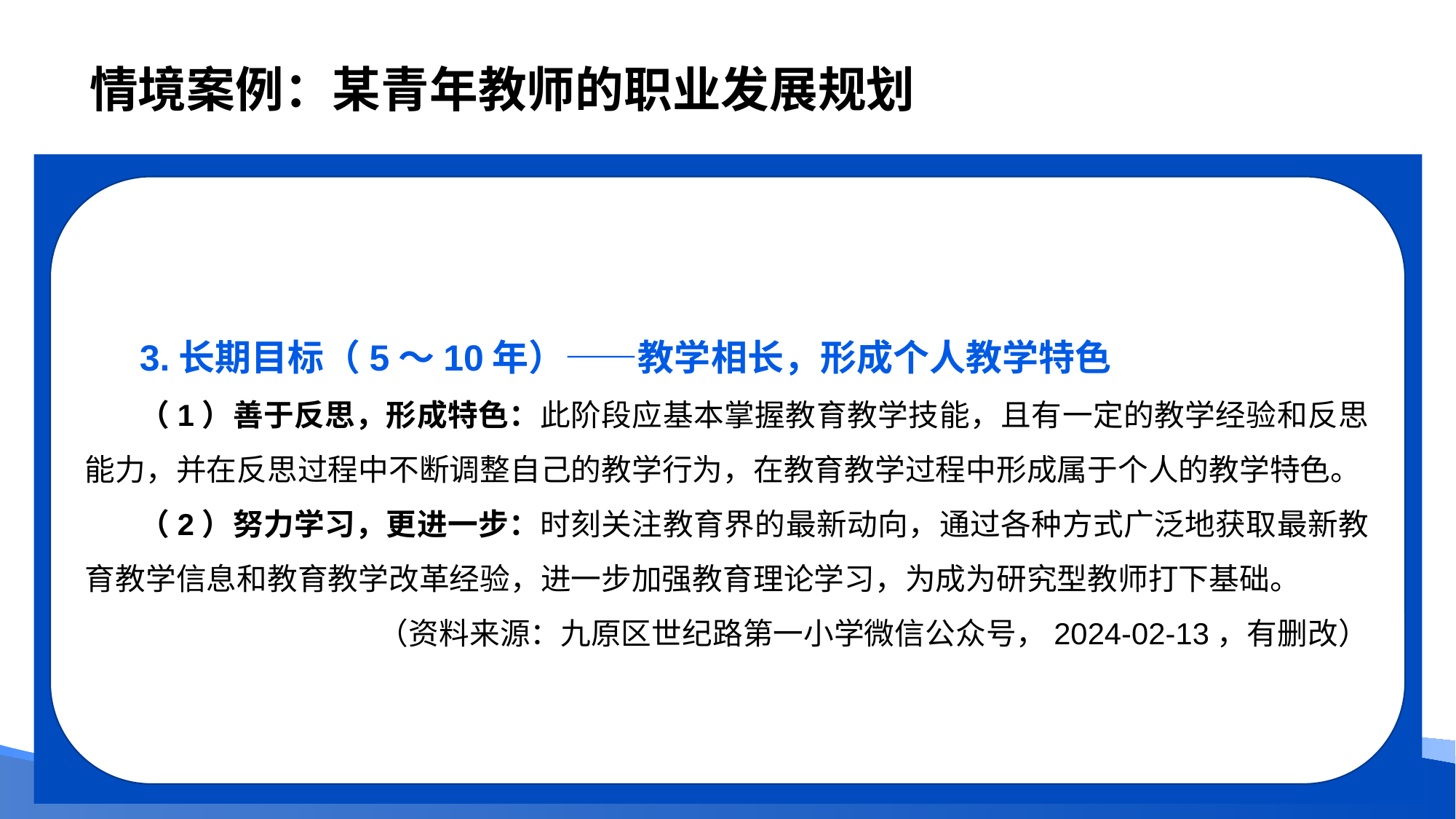

# 情境案例：某青年教师的职业发展规划

3.长期目标（5～10年）——教学相长，形成个人教学特色
（1）善于反思，形成特色：此阶段应基本掌握教育教学技能，且有一定的教学经验和反思能力，并在反思过程中不断调整自己的教学行为，在教育教学过程中形成属于个人的教学特色。
（2）努力学习，更进一步：时刻关注教育界的最新动向，通过各种方式广泛地获取最新教育教学信息和教育教学改革经验，进一步加强教育理论学习，为成为研究型教师打下基础。
（资料来源：九原区世纪路第一小学微信公众号，2024-02-13，有删改）